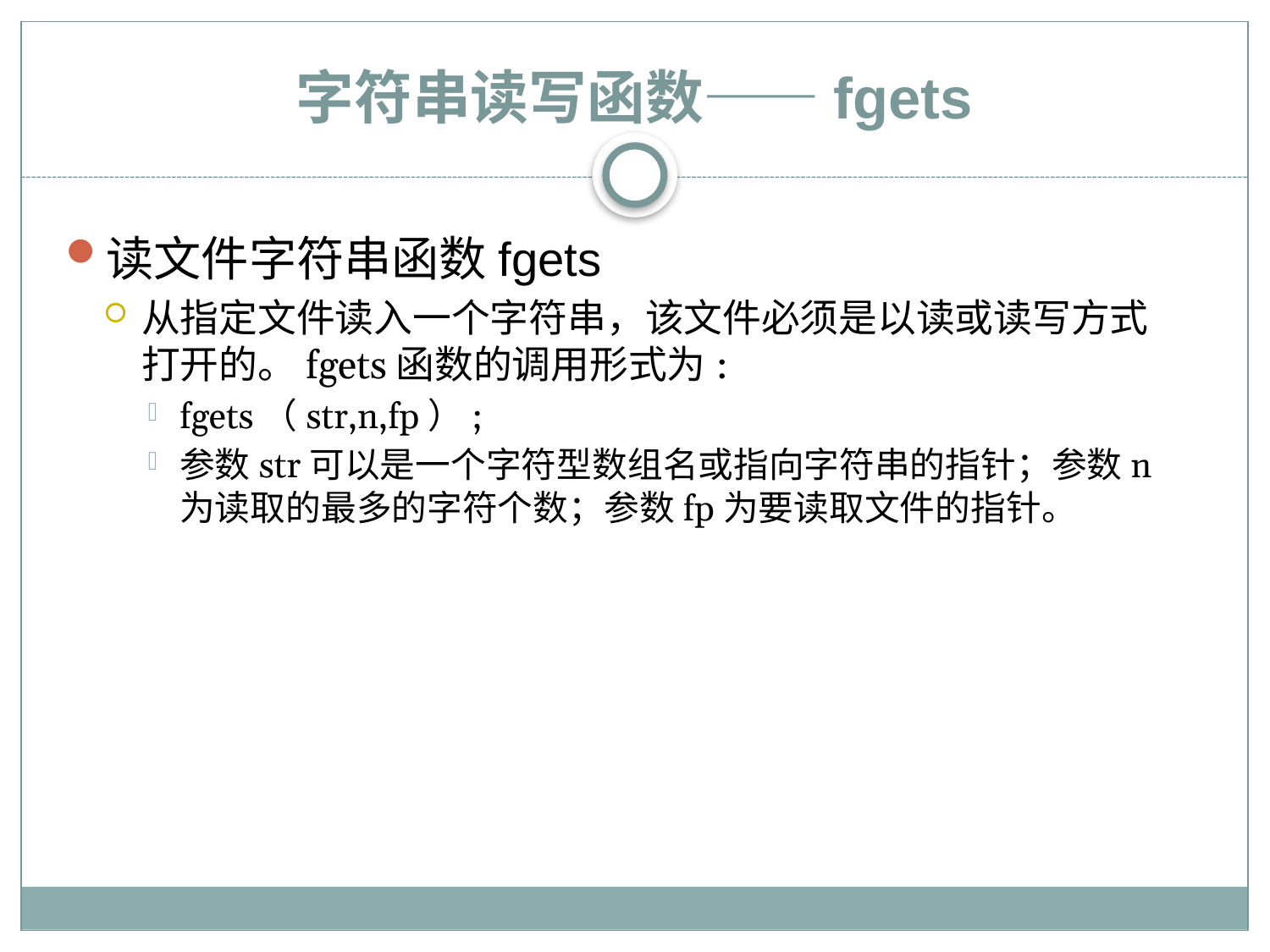

# 字符串读写函数——fgets
读文件字符串函数fgets
从指定文件读入一个字符串，该文件必须是以读或读写方式打开的。fgets函数的调用形式为:
fgets（str,n,fp）;
参数str可以是一个字符型数组名或指向字符串的指针；参数n为读取的最多的字符个数；参数fp为要读取文件的指针。